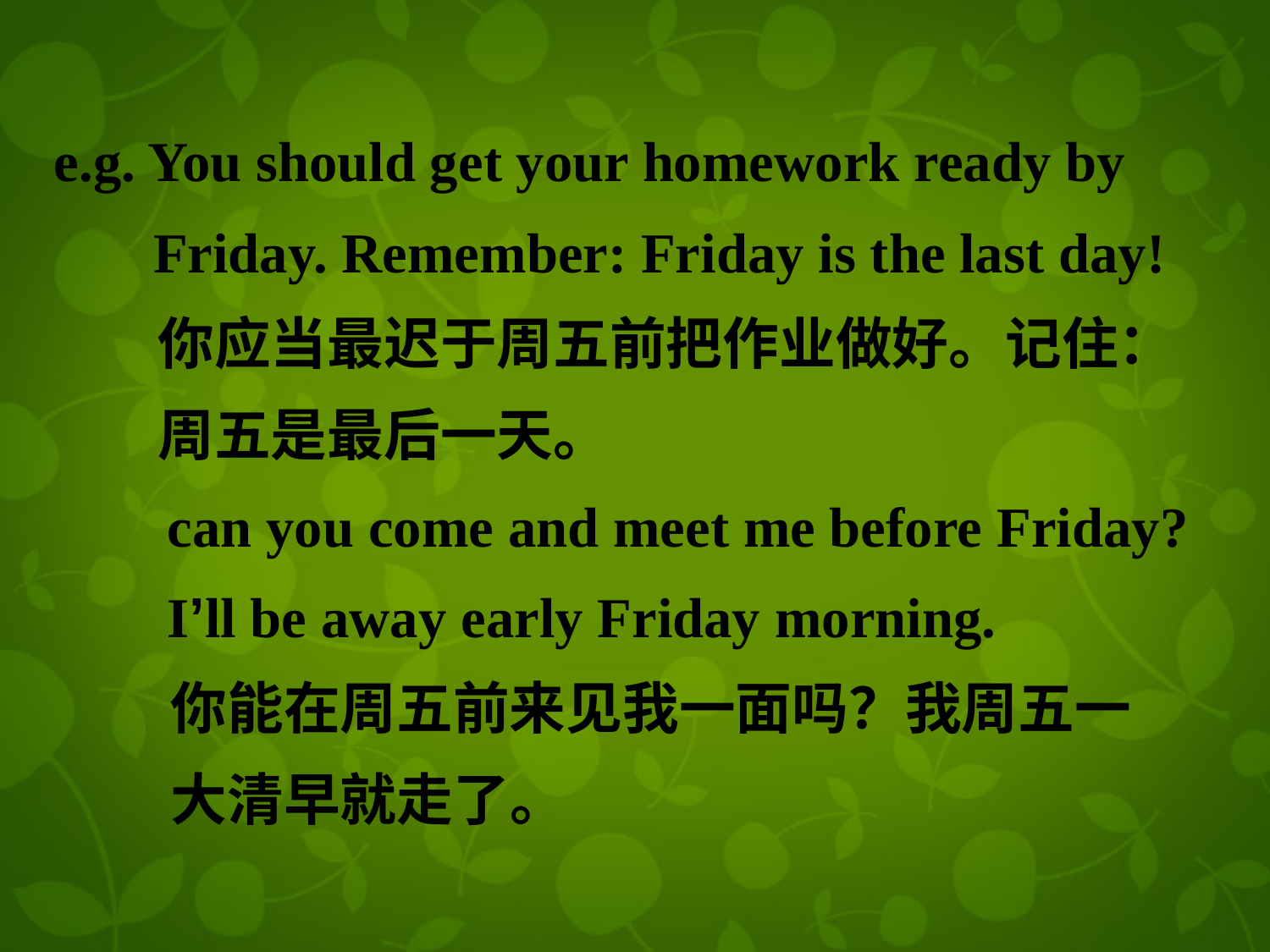

e.g. You should get your homework ready by
       Friday. Remember: Friday is the last day!
       你应当最迟于周五前把作业做好。记住：
       周五是最后一天。
        can you come and meet me before Friday?
        I’ll be away early Friday morning.
        你能在周五前来见我一面吗？我周五一
        大清早就走了。